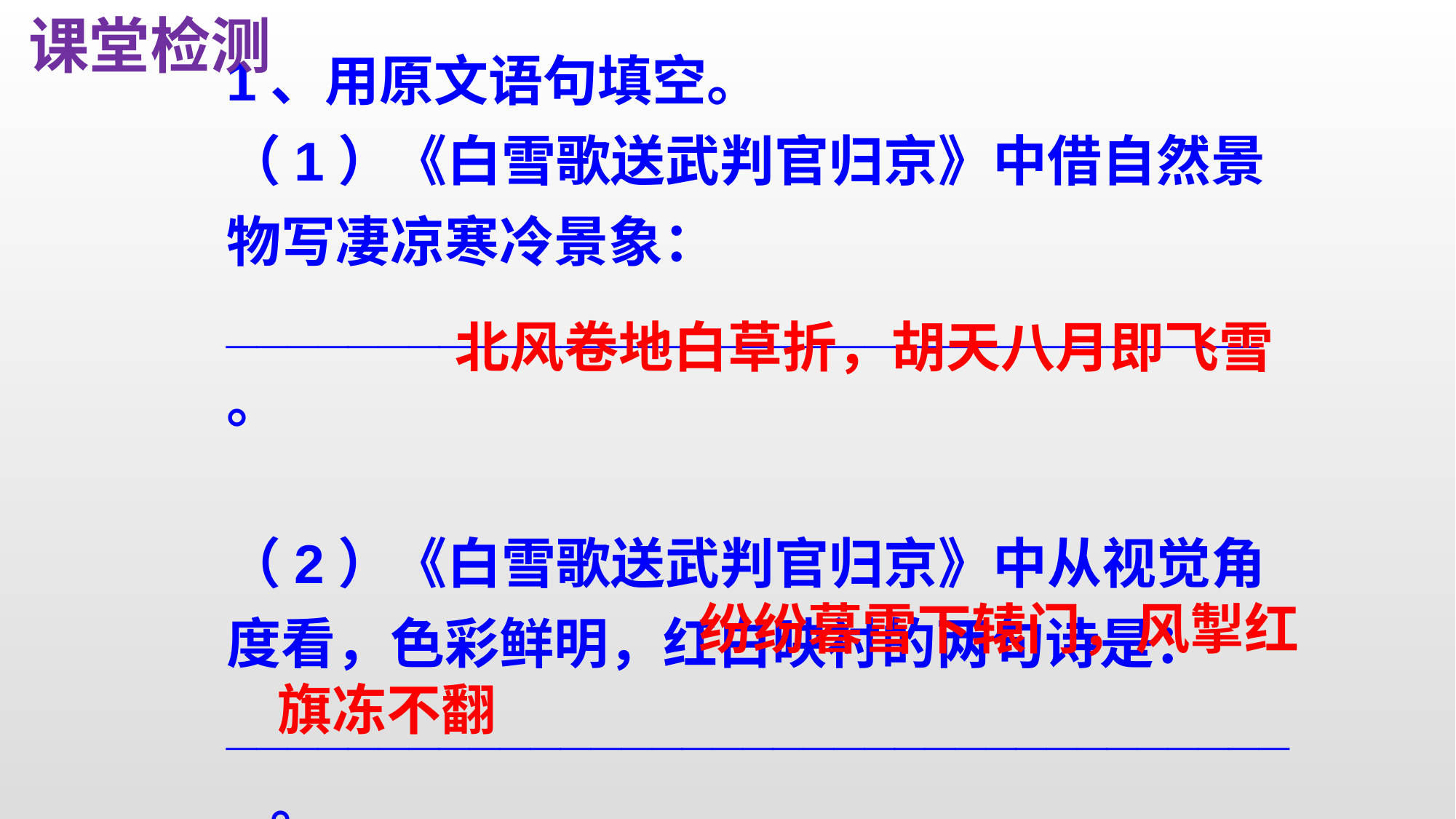

课堂检测
1、用原文语句填空。
（1）《白雪歌送武判官归京》中借自然景物写凄凉寒冷景象：__________________________________。

（2）《白雪歌送武判官归京》中从视觉角度看，色彩鲜明，红白映衬的两句诗是：____________________________________。
                北风卷地白草折，胡天八月即飞雪
                                 纷纷暮雪下辕门，风掣红旗冻不翻